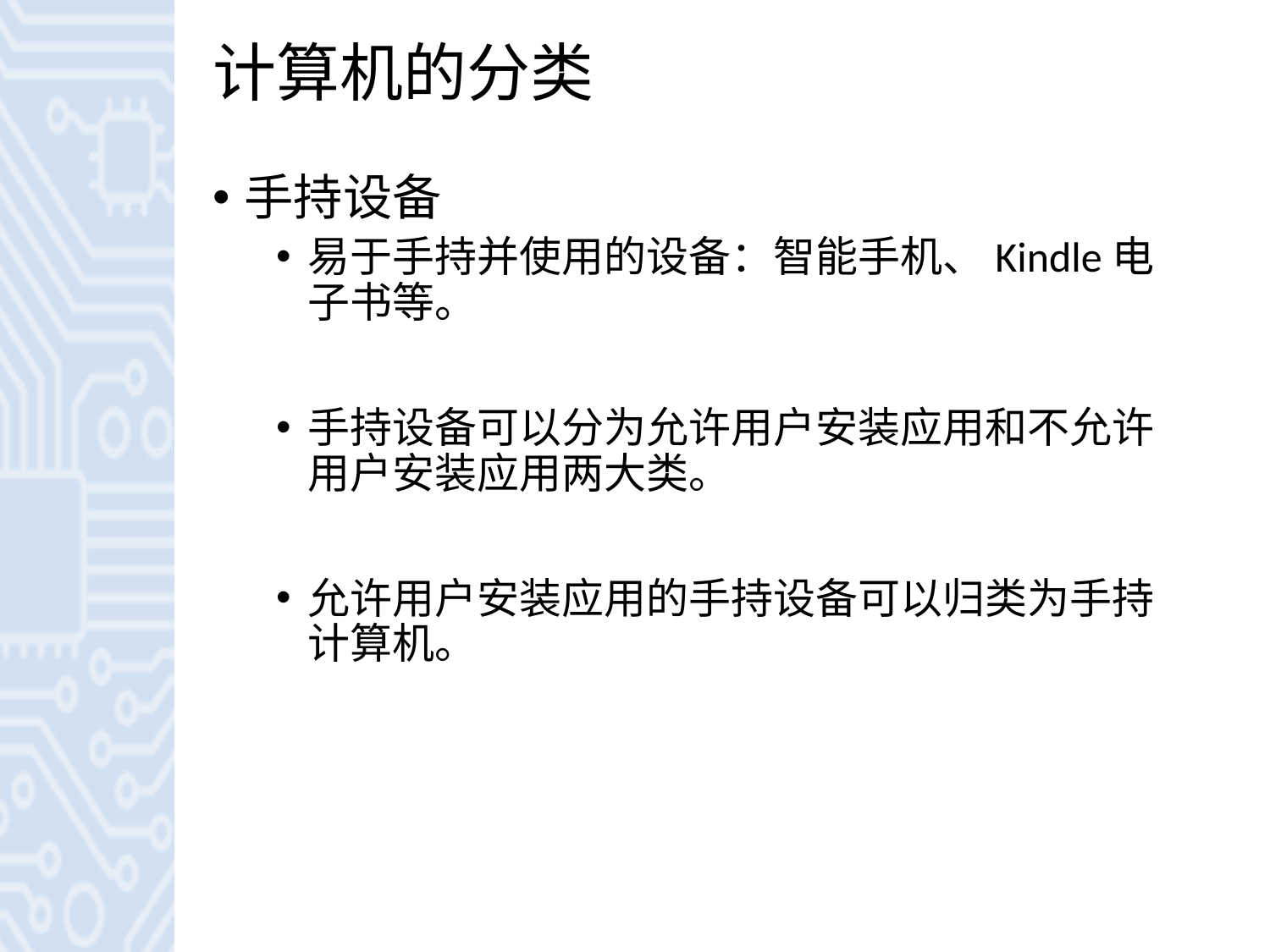

# 计算机的分类
手持设备
易于手持并使用的设备：智能手机、Kindle电子书等。

手持设备可以分为允许用户安装应用和不允许用户安装应用两大类。

允许用户安装应用的手持设备可以归类为手持计算机。